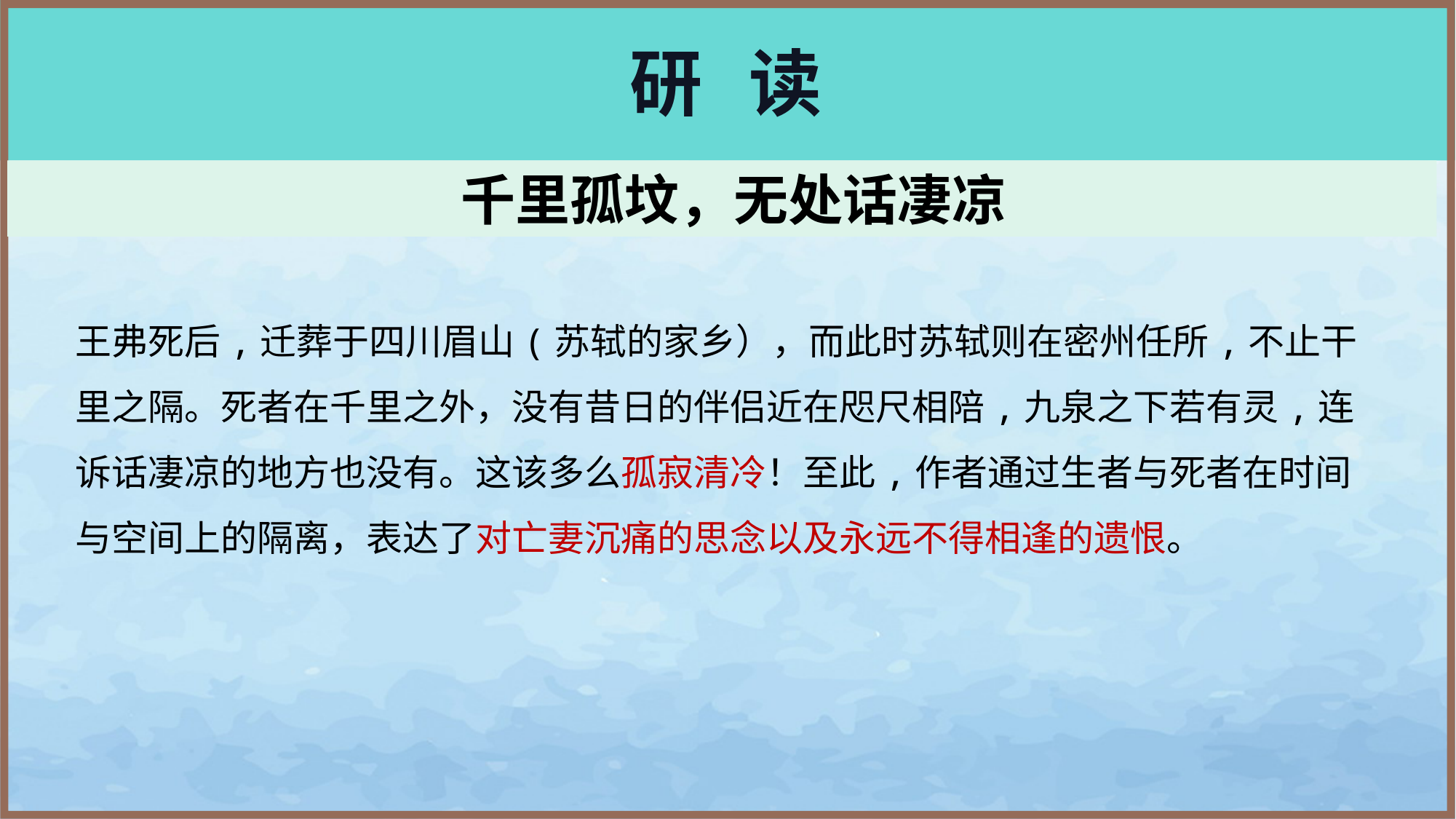

# 研  读
千里孤坟，无处话凄凉
王弗死后,迁葬于四川眉山(苏轼的家乡），而此时苏轼则在密州任所,不止干里之隔。死者在千里之外，没有昔日的伴侣近在咫尺相陪,九泉之下若有灵,连诉话凄凉的地方也没有。这该多么孤寂清冷！至此,作者通过生者与死者在时间与空间上的隔离，表达了对亡妻沉痛的思念以及永远不得相逢的遗恨。